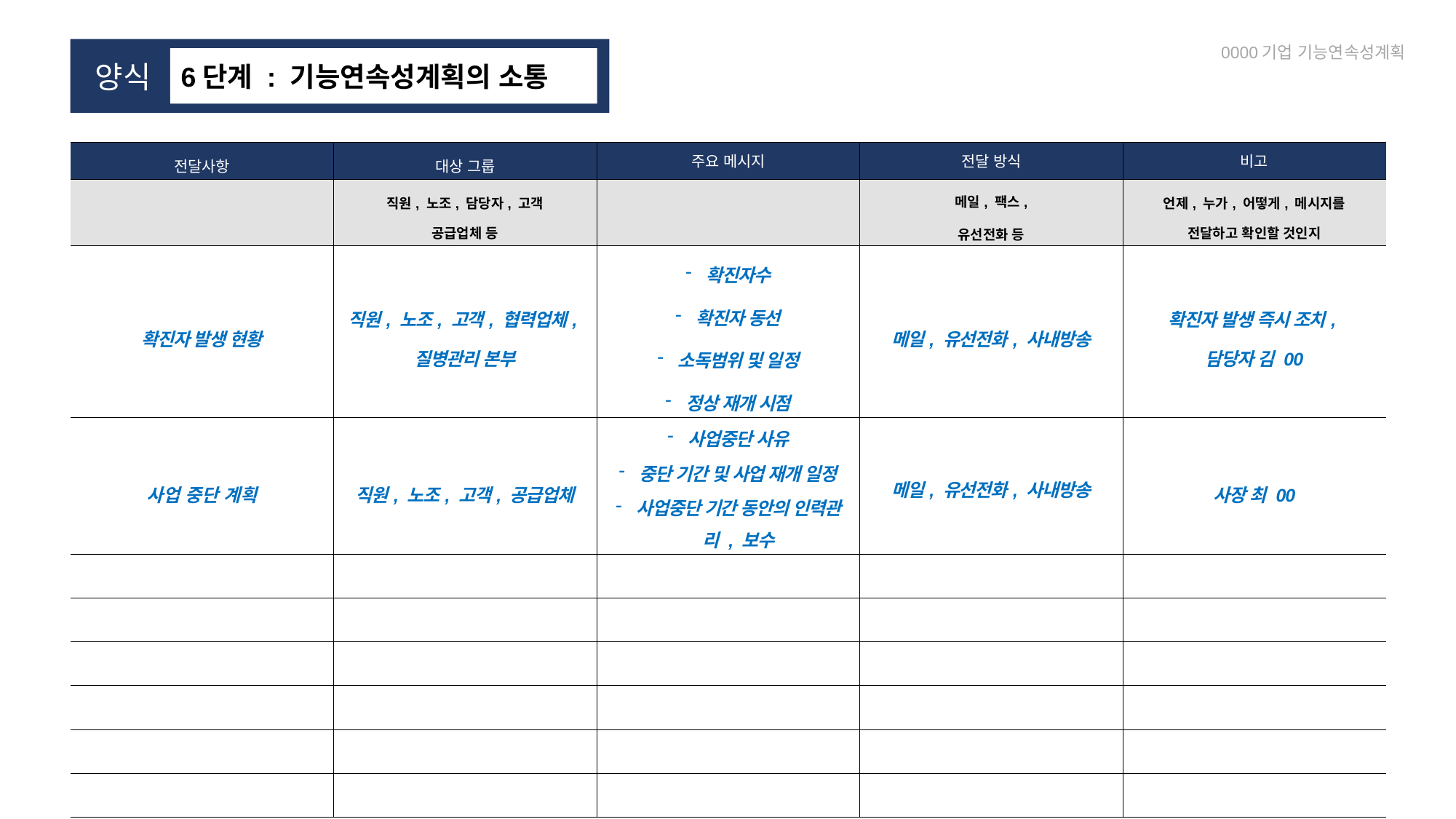

0000기업 기능연속성계획
 양식
6단계 : 기능연속성계획의 소통
| 전달사항 | 대상 그룹 | 주요 메시지 | 전달 방식 | 비고 |
| --- | --- | --- | --- | --- |
|  | 직원, 노조, 담당자, 고객 공급업체 등 |  | 메일, 팩스, 유선전화 등 | 언제, 누가, 어떻게, 메시지를 전달하고 확인할 것인지 |
| 확진자 발생 현황 | 직원, 노조, 고객, 협력업체, 질병관리 본부 | 확진자수 확진자 동선 소독범위 및 일정 정상 재개 시점 | 메일, 유선전화, 사내방송 | 확진자 발생 즉시 조치, 담당자 김 00 |
| 사업 중단 계획 | 직원, 노조, 고객, 공급업체 | 사업중단 사유 중단 기간 및 사업 재개 일정 사업중단 기간 동안의 인력관리 , 보수 | 메일, 유선전화, 사내방송 | 사장 최 00 |
|  |  |  |  |  |
|  |  |  |  |  |
|  |  |  |  |  |
|  |  |  |  |  |
|  |  |  |  |  |
|  |  |  |  |  |